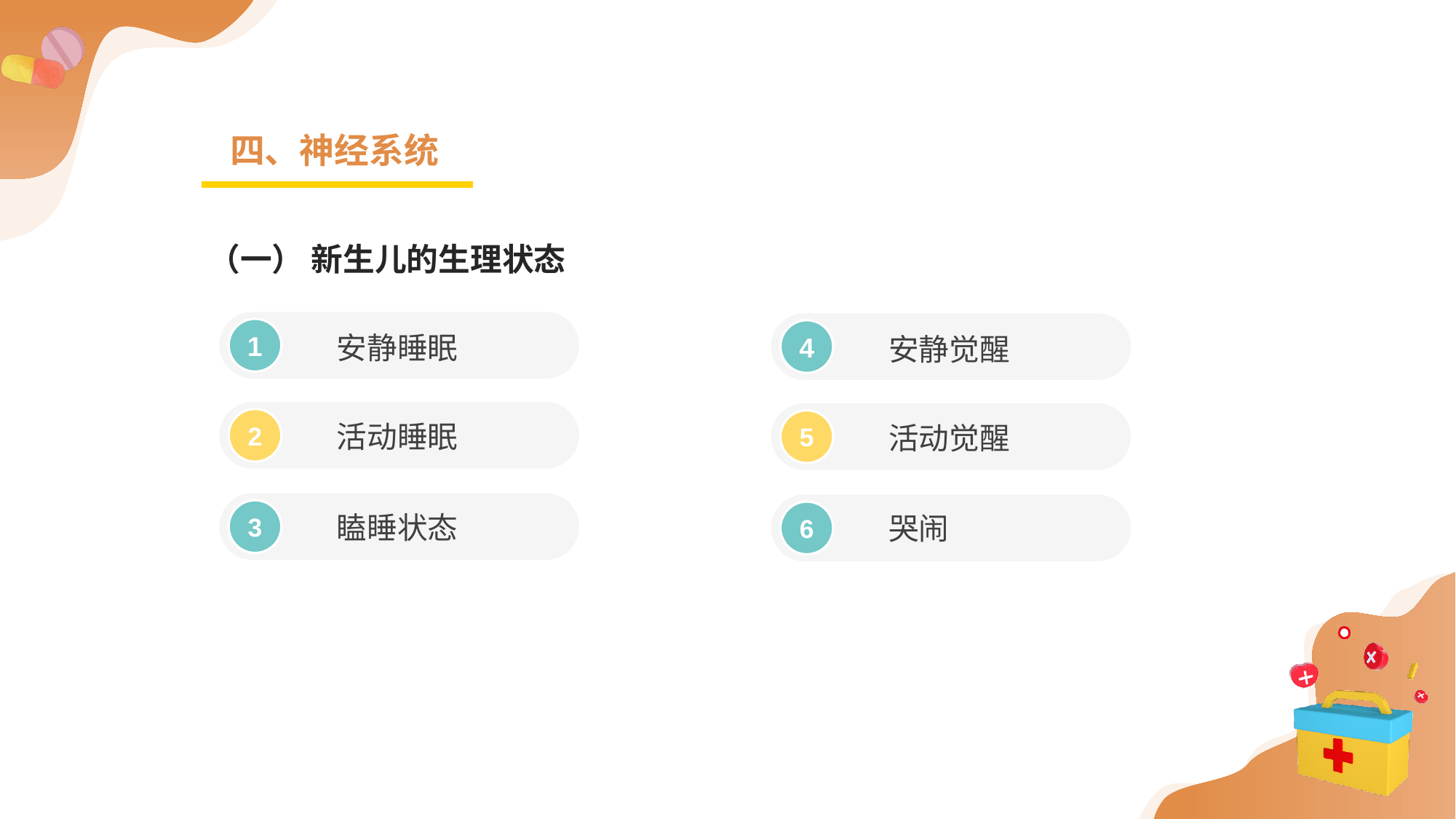

四、神经系统
（一） 新生儿的生理状态
安静睡眠
安静觉醒

1
4
活动睡眠
活动觉醒

2
5
瞌睡状态
哭闹

3
6